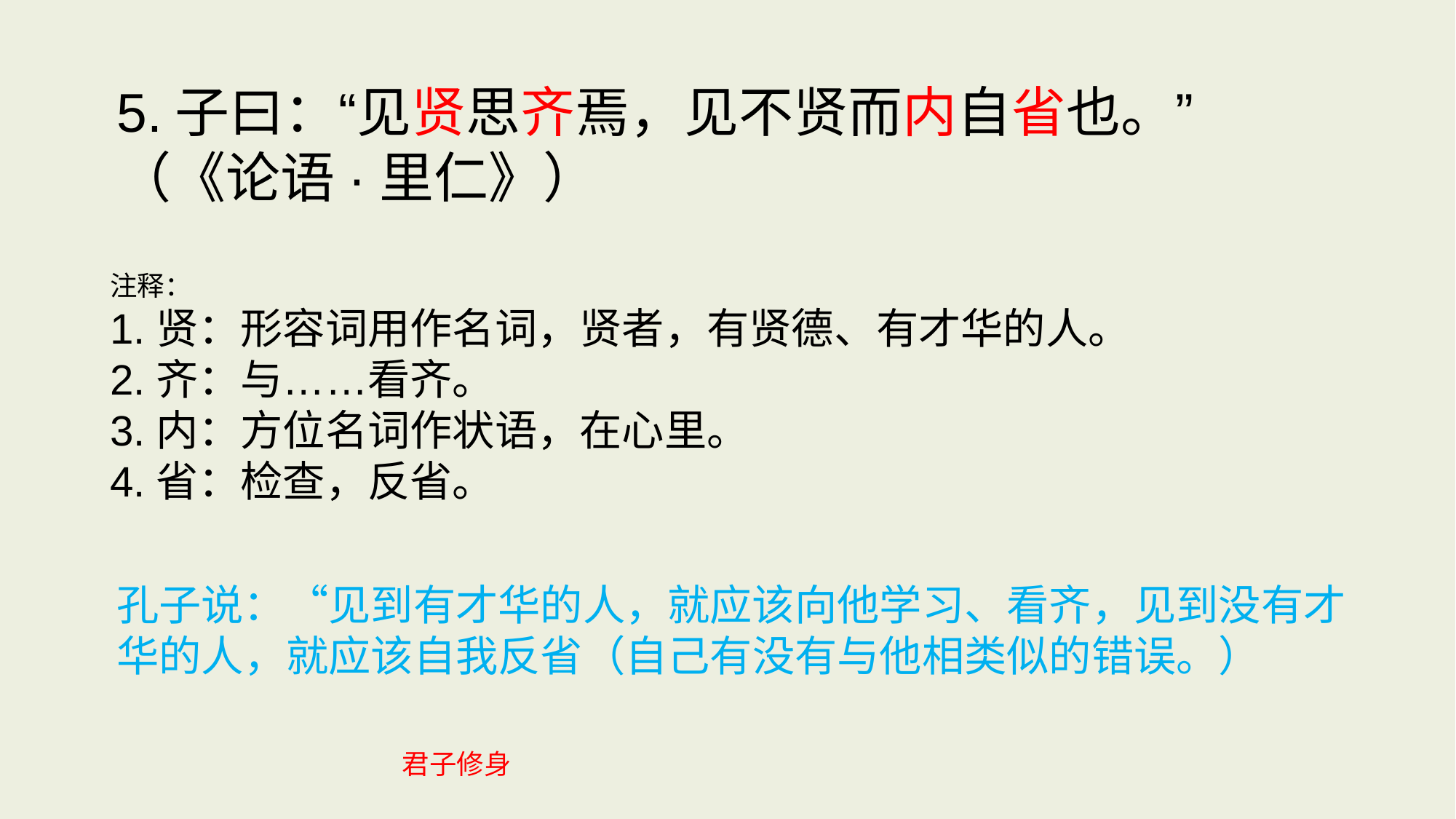

5.子曰：“见贤思齐焉，见不贤而内自省也。”（《论语·里仁》）
注释：
1.贤：形容词用作名词，贤者，有贤德、有才华的人。
2.齐：与……看齐。
3.内：方位名词作状语，在心里。
4.省：检查，反省。
孔子说：“见到有才华的人，就应该向他学习、看齐，见到没有才华的人，就应该自我反省（自己有没有与他相类似的错误。）
君子修身